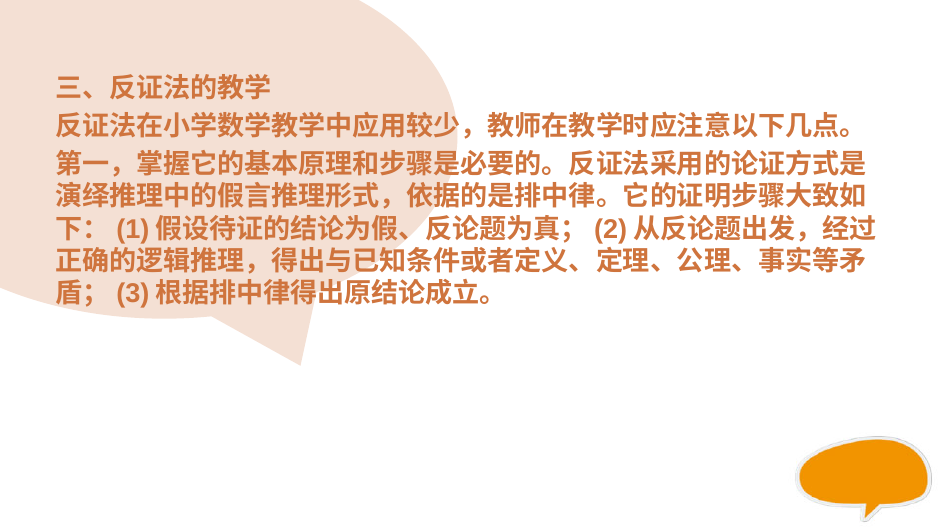

三、反证法的教学
反证法在小学数学教学中应用较少，教师在教学时应注意以下几点。
第一，掌握它的基本原理和步骤是必要的。反证法采用的论证方式是演绎推理中的假言推理形式，依据的是排中律。它的证明步骤大致如下：(1)假设待证的结论为假、反论题为真；(2)从反论题出发，经过正确的逻辑推理，得出与已知条件或者定义、定理、公理、事实等矛盾；(3)根据排中律得出原结论成立。